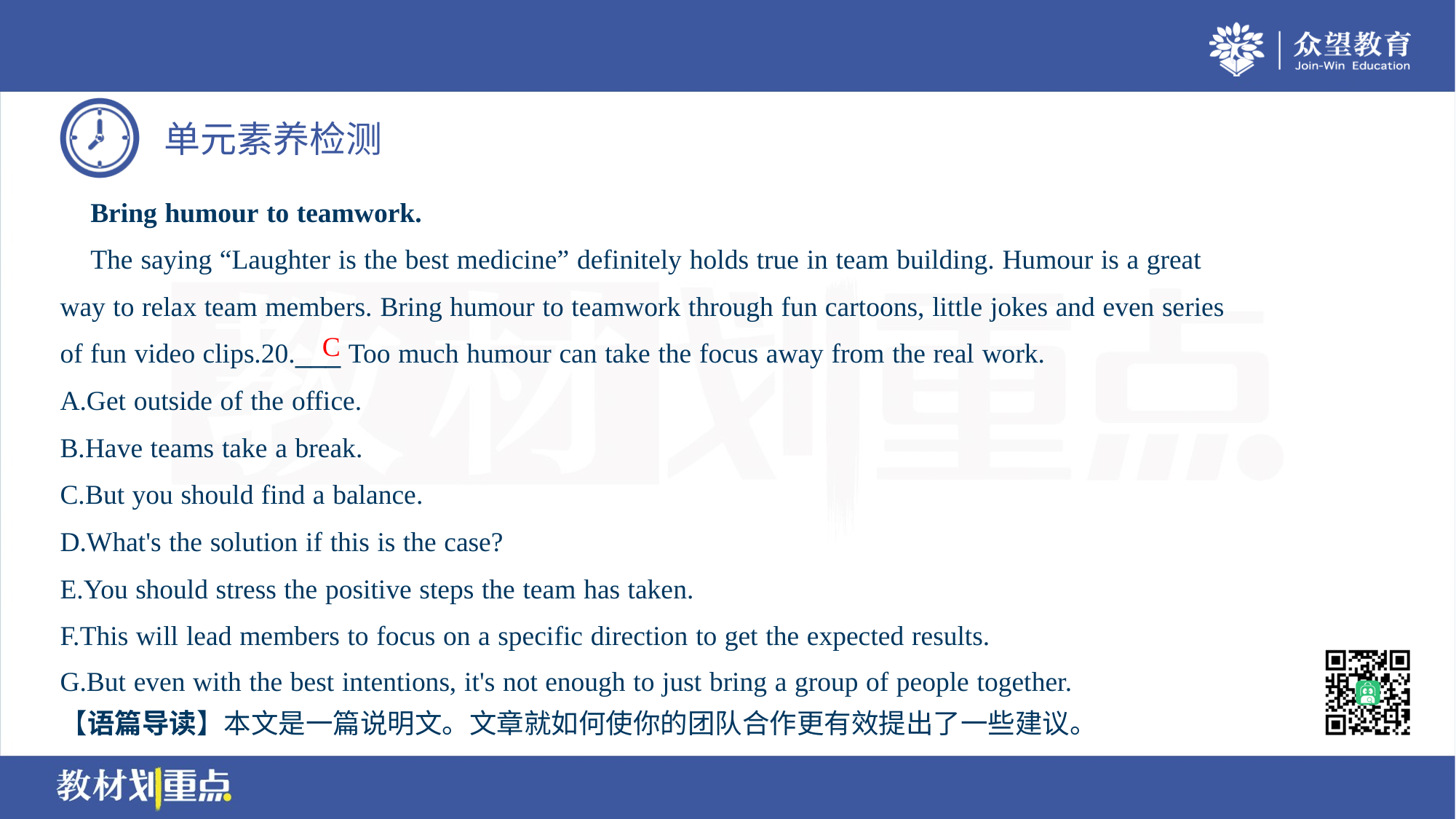

Bring humour to teamwork.
    The saying “Laughter is the best medicine” definitely holds true in team building. Humour is a great
way to relax team members. Bring humour to teamwork through fun cartoons, little jokes and even series
of fun video clips.20.___ Too much humour can take the focus away from the real work.
A.Get outside of the office.
B.Have teams take a break.
C.But you should find a balance.
D.What's the solution if this is the case?
E.You should stress the positive steps the team has taken.
F.This will lead members to focus on a specific direction to get the expected results.
G.But even with the best intentions, it's not enough to just bring a group of people together.
C
【语篇导读】本文是一篇说明文。文章就如何使你的团队合作更有效提出了一些建议。